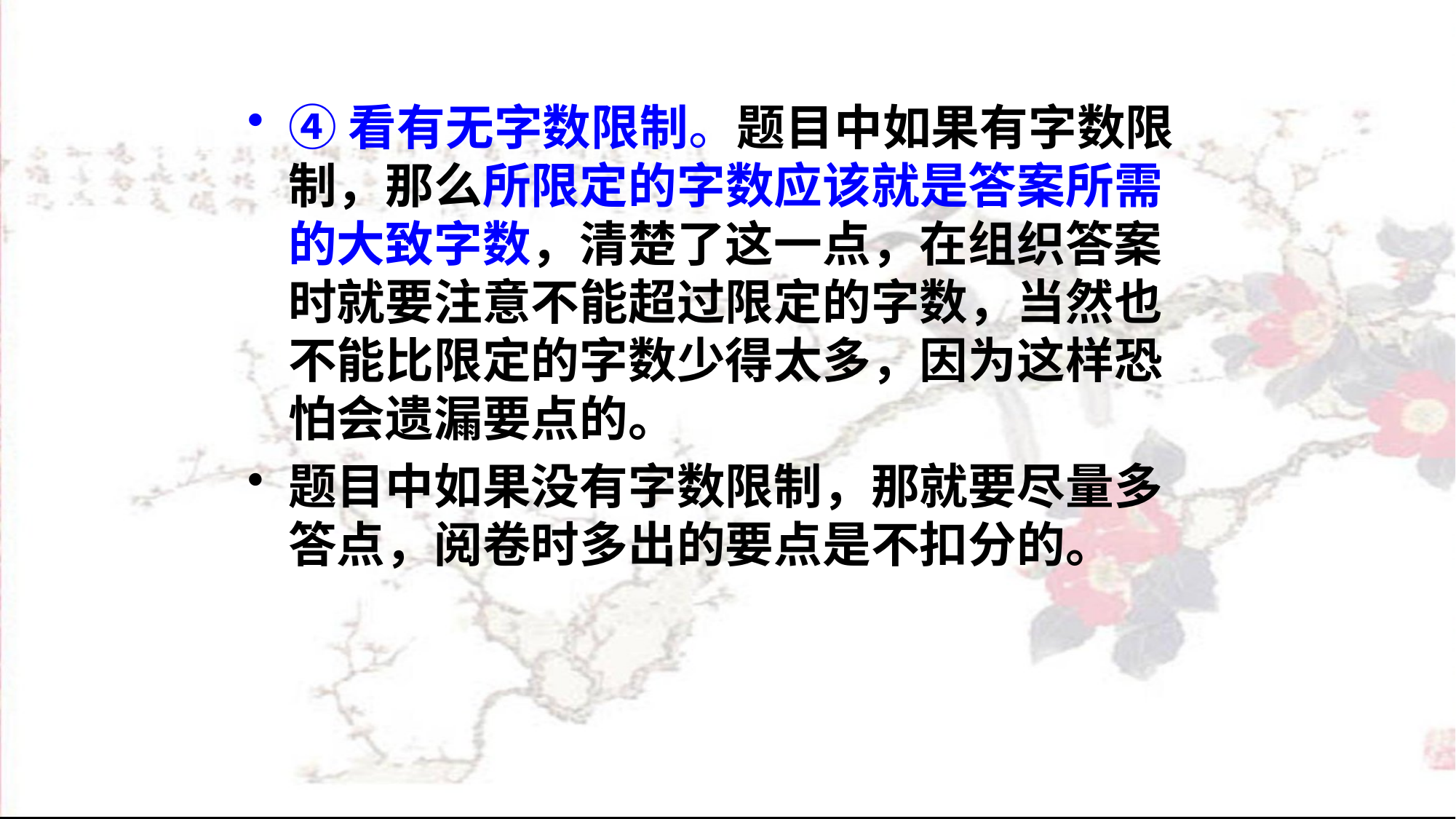

④看有无字数限制。题目中如果有字数限制，那么所限定的字数应该就是答案所需的大致字数，清楚了这一点，在组织答案时就要注意不能超过限定的字数，当然也不能比限定的字数少得太多，因为这样恐怕会遗漏要点的。
题目中如果没有字数限制，那就要尽量多答点，阅卷时多出的要点是不扣分的。